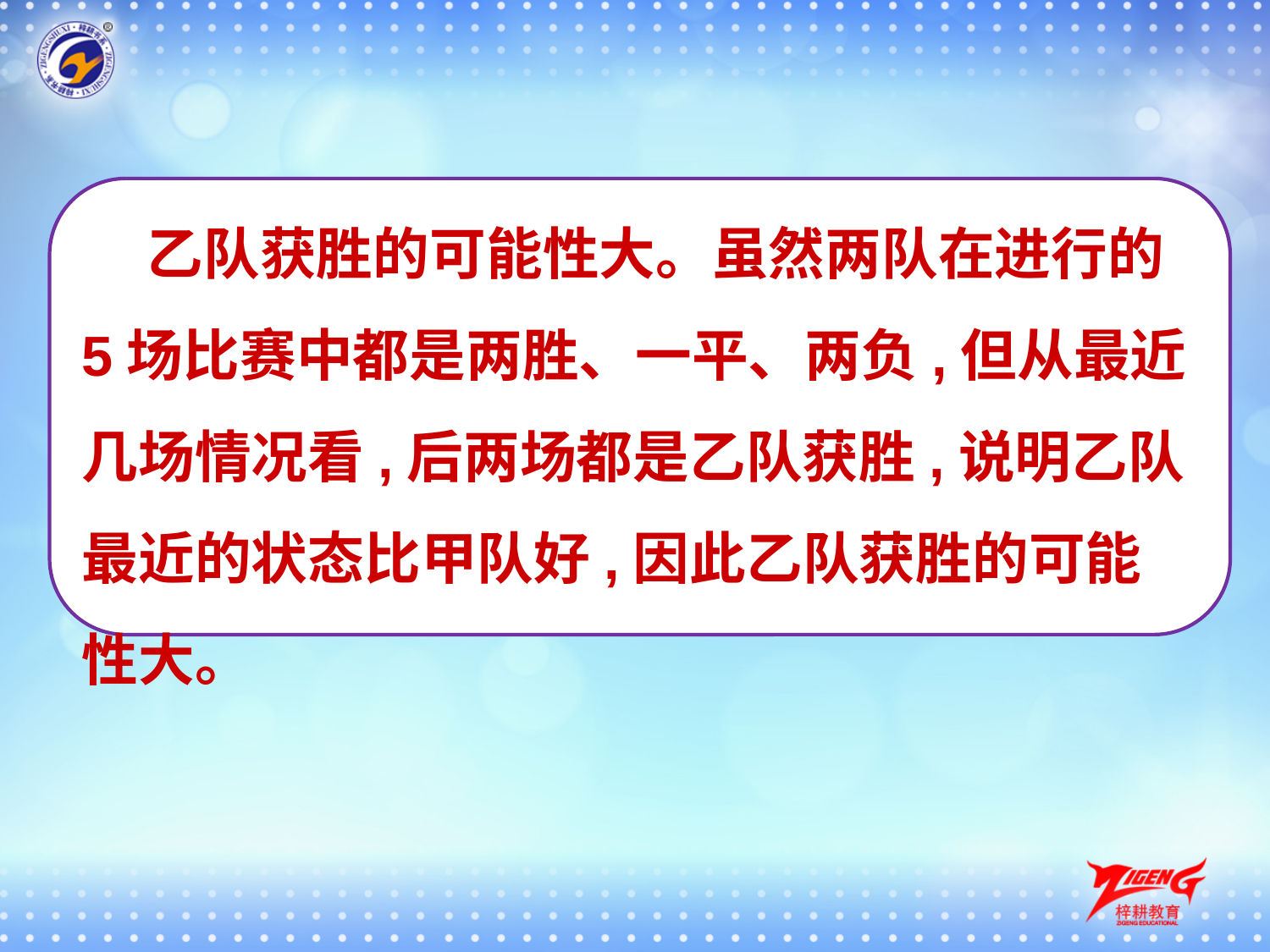

乙队获胜的可能性大。虽然两队在进行的5场比赛中都是两胜、一平、两负,但从最近几场情况看,后两场都是乙队获胜,说明乙队最近的状态比甲队好,因此乙队获胜的可能性大。